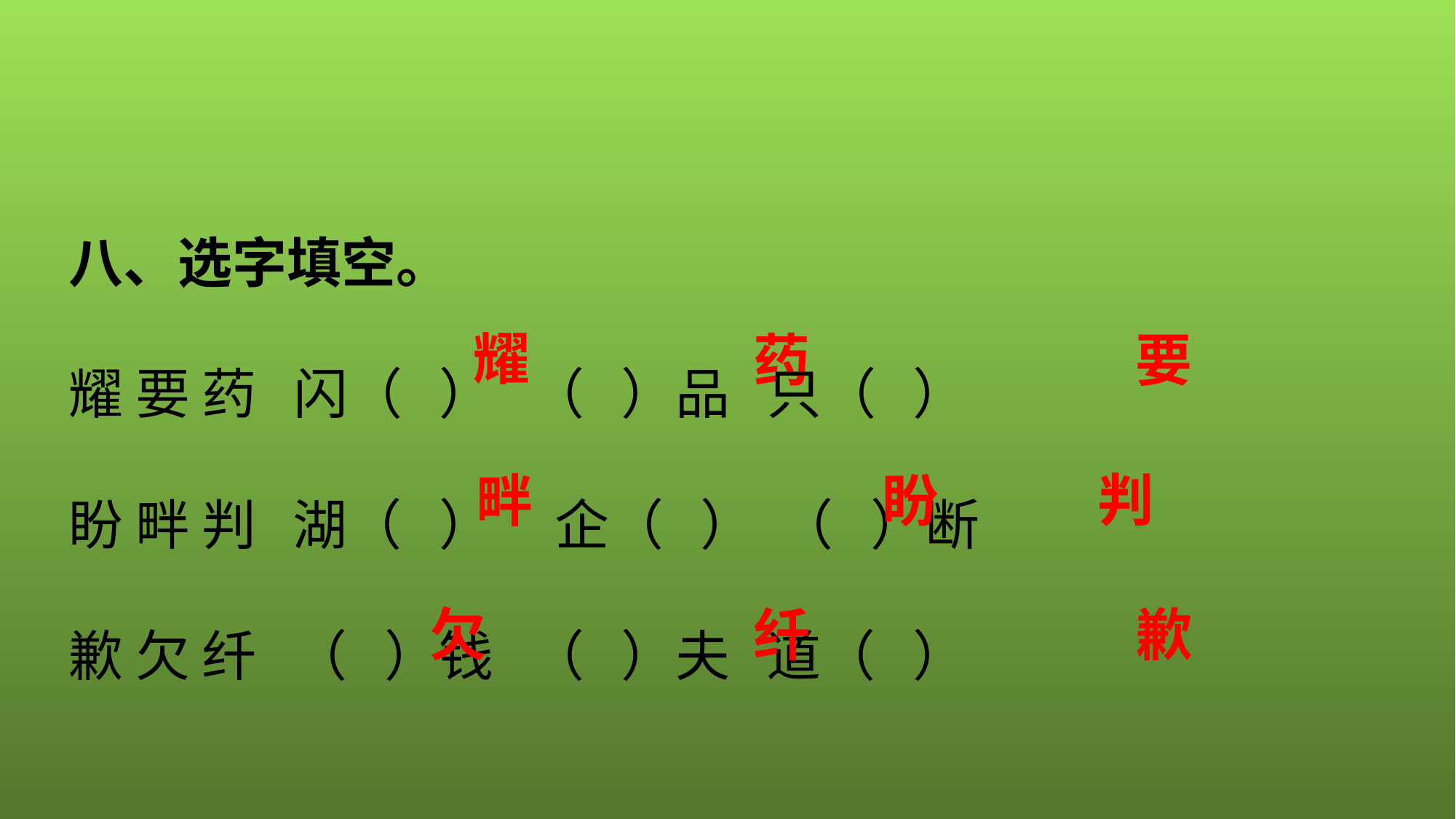

八、选字填空。
耀 要 药   闪（   ）   （   ）品   只（   ）
盼 畔 判   湖（   ）     企（   ）  （   ）断
歉 欠 纤   （   ）钱   （   ）夫   道（   ）
耀
药
要
判
畔
盼
欠
纤
歉